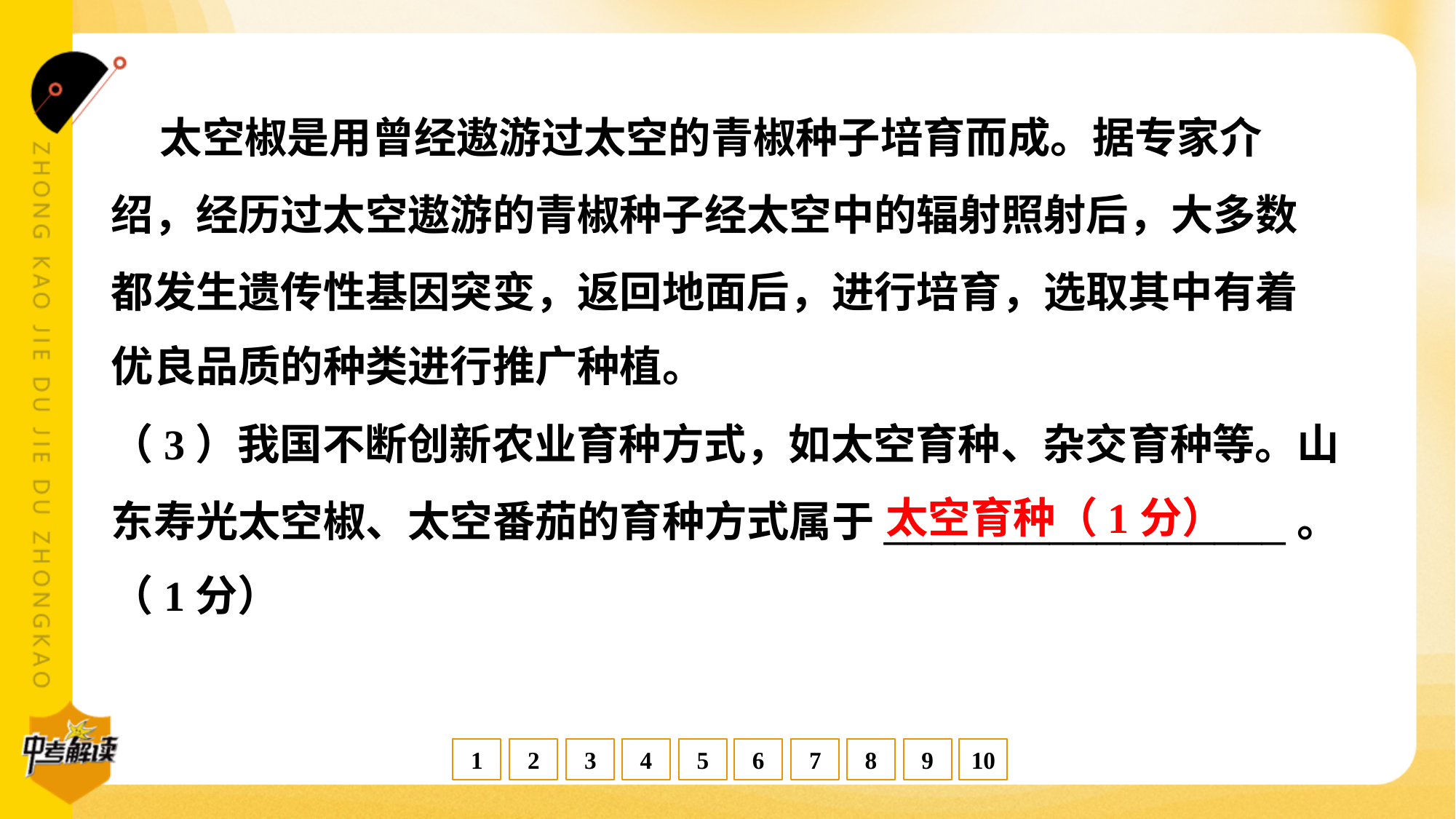

太空椒是用曾经遨游过太空的青椒种子培育而成。据专家介
绍，经历过太空遨游的青椒种子经太空中的辐射照射后，大多数
都发生遗传性基因突变，返回地面后，进行培育，选取其中有着
优良品质的种类进行推广种植。
（3）我国不断创新农业育种方式，如太空育种、杂交育种等。山
东寿光太空椒、太空番茄的育种方式属于_________________。
（1分）
太空育种（1分）